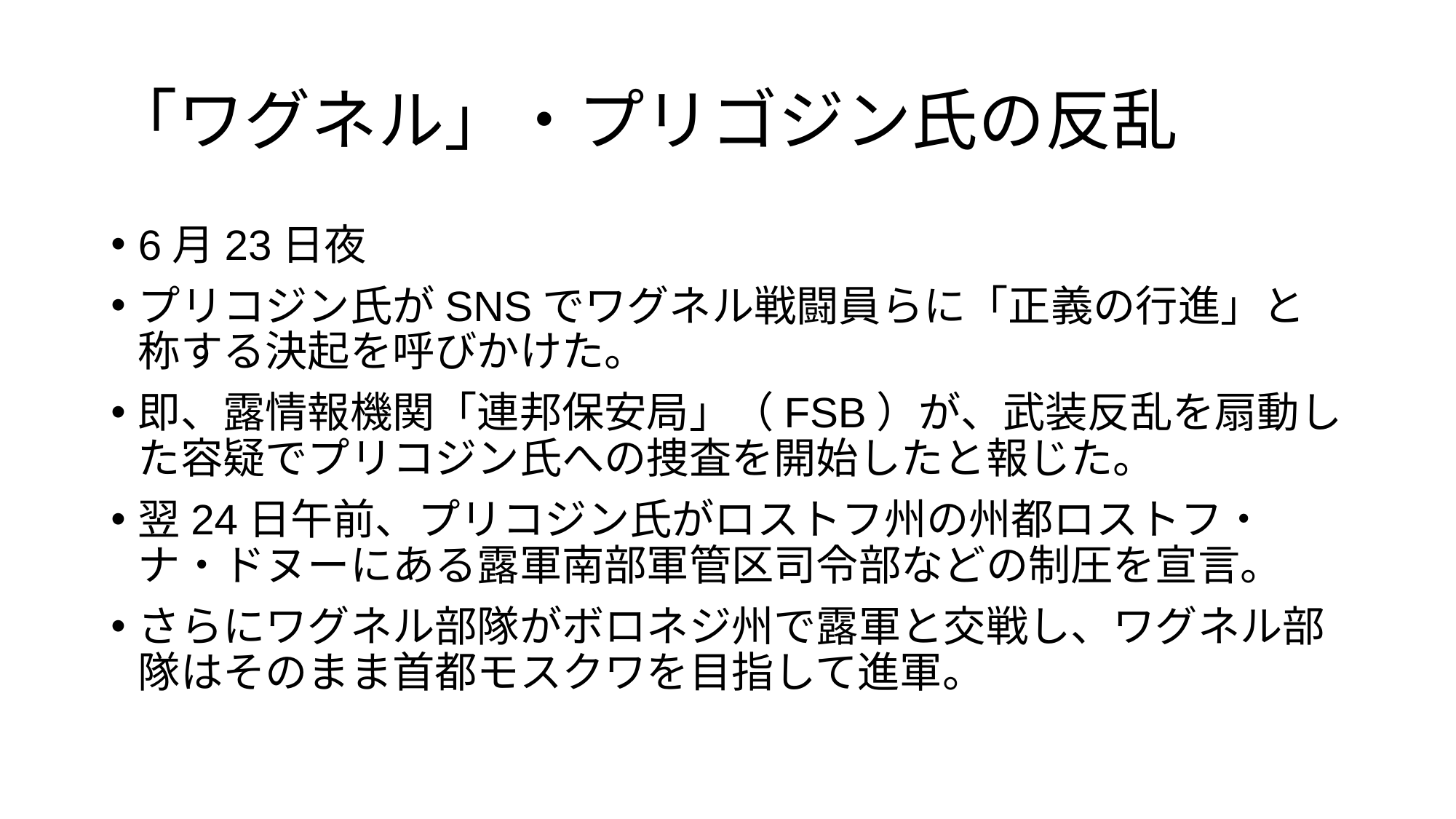

# 「ワグネル」・プリゴジン氏の反乱
6月23日夜
プリコジン氏がSNSでワグネル戦闘員らに「正義の行進」と称する決起を呼びかけた。
即、露情報機関「連邦保安局」（FSB）が、武装反乱を扇動した容疑でプリコジン氏への捜査を開始したと報じた。
翌24日午前、プリコジン氏がロストフ州の州都ロストフ・ナ・ドヌーにある露軍南部軍管区司令部などの制圧を宣言。
さらにワグネル部隊がボロネジ州で露軍と交戦し、ワグネル部隊はそのまま首都モスクワを目指して進軍。